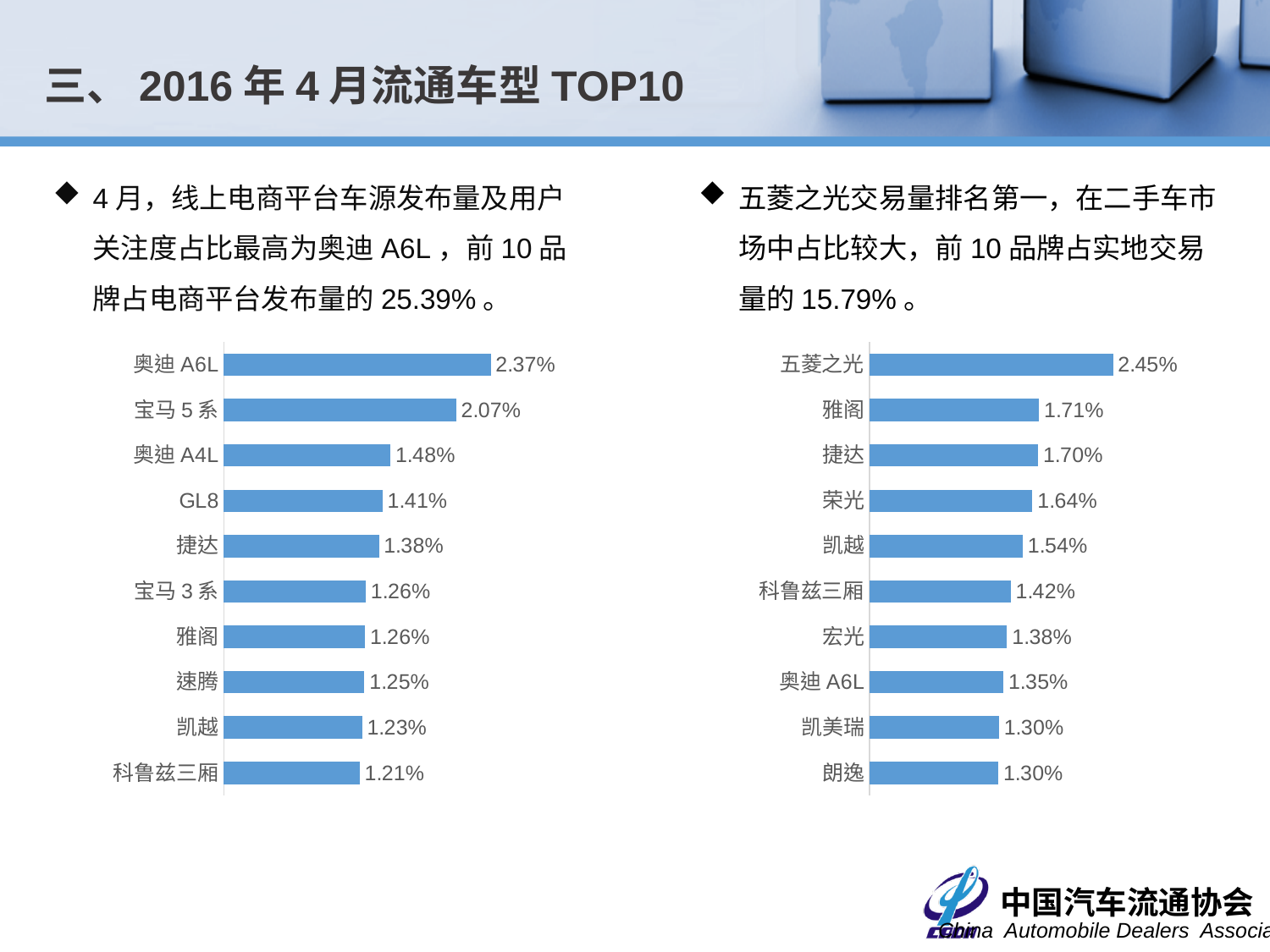

三、2016年4月流通车型TOP10
4月，线上电商平台车源发布量及用户关注度占比最高为奥迪A6L，前10品牌占电商平台发布量的25.39%。
五菱之光交易量排名第一，在二手车市场中占比较大，前10品牌占实地交易量的15.79%。

### Chart

| Category | 占比 |
|---|---|
| 奥迪A6L | 0.0237398257889476 |
| 宝马5系 | 0.020669712980151383 |
| 奥迪A4L | 0.01483292874482365 |
| GL8 | 0.014118949021847774 |
| 捷达 | 0.013797658146508641 |
| 宝马3系 | 0.012637441096672858 |
| 雅阁 | 0.012566043124375268 |
| 速腾 | 0.012512494645152087 |
| 凯越 | 0.012298300728259316 |
| 科鲁兹三厢 | 0.012084106811366561 |

### Chart

| Category | 占比 |
|---|---|
| 五菱之光 | 0.02449838260908907 |
| 雅阁 | 0.01705612233356709 |
| 捷达 | 0.01696563892596195 |
| 荣光 | 0.016400117628429887 |
| 凯越 | 0.015427420996674738 |
| 科鲁兹三厢 | 0.014205894994005479 |
| 宏光 | 0.013843961363584959 |
| 奥迪A6L | 0.013482027733164438 |
| 凯美瑞 | 0.013029610695138784 |
| 朗逸 | 0.012961748139434931 |